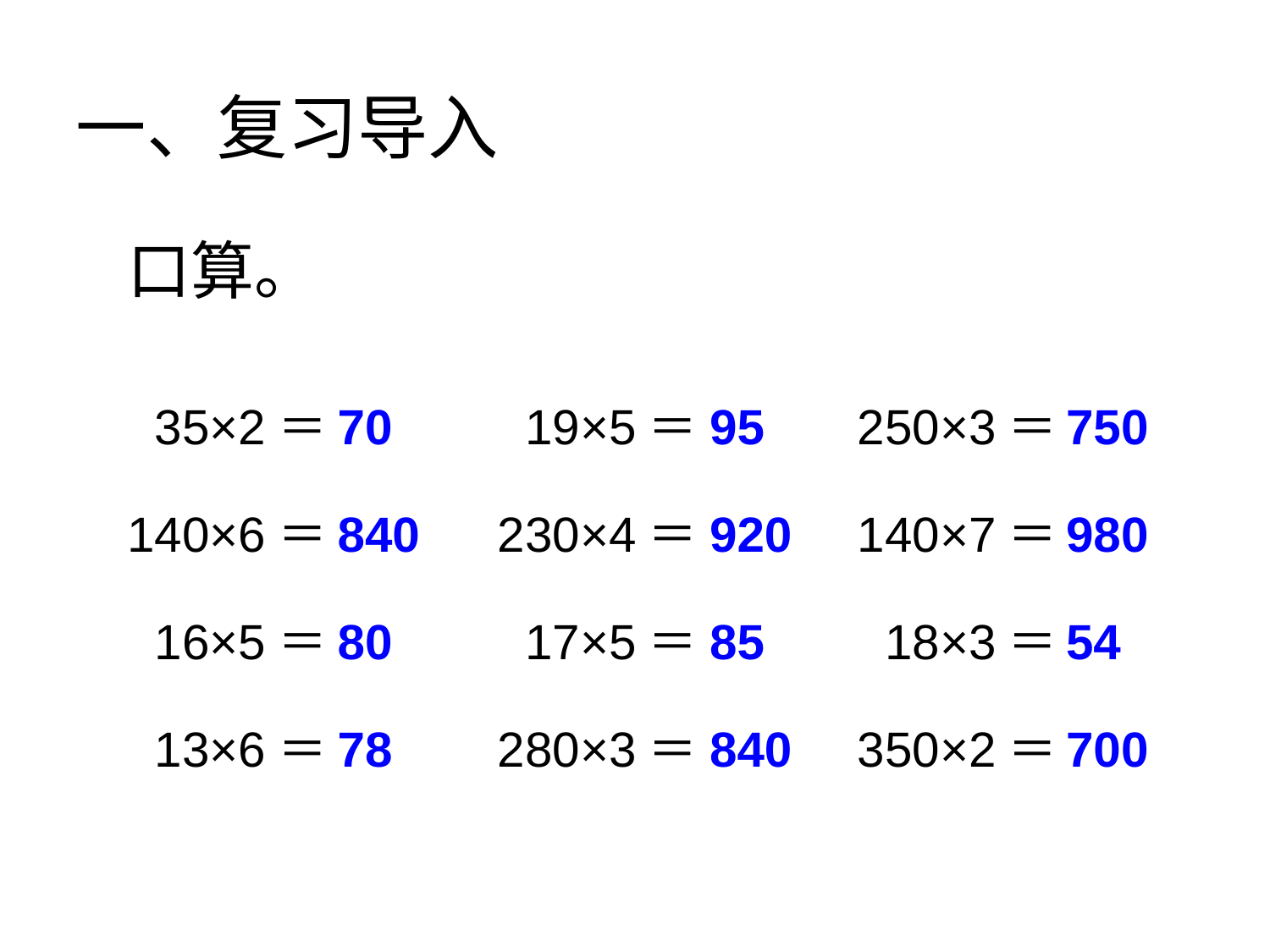

一、复习导入
口算。
  35×2＝
70
  19×5＝
95
250×3＝
750
140×6＝
840
230×4＝
920
140×7＝
980
  16×5＝
80
  17×5＝
85
  18×3＝
54
绿色圃中小学教育网http://www.lspjy.com
绿色圃中小学教育网http://www.lspjy.com
绿色圃中小学教育网http://www.lspjy.com
  13×6＝
78
280×3＝
840
350×2＝
700